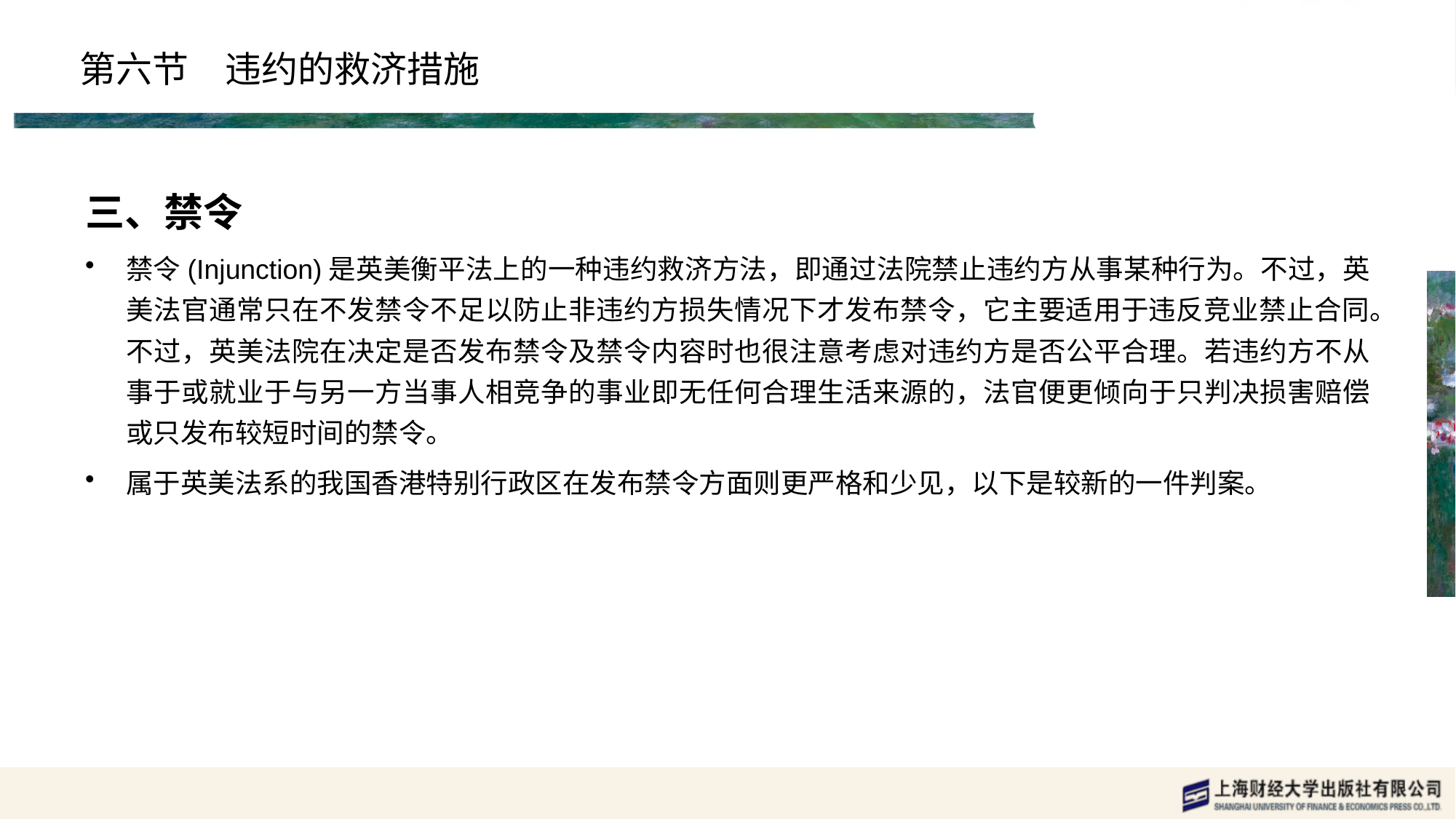

# 第六节　违约的救济措施
三、禁令
禁令(Injunction)是英美衡平法上的一种违约救济方法，即通过法院禁止违约方从事某种行为。不过，英美法官通常只在不发禁令不足以防止非违约方损失情况下才发布禁令，它主要适用于违反竞业禁止合同。不过，英美法院在决定是否发布禁令及禁令内容时也很注意考虑对违约方是否公平合理。若违约方不从事于或就业于与另一方当事人相竞争的事业即无任何合理生活来源的，法官便更倾向于只判决损害赔偿或只发布较短时间的禁令。
属于英美法系的我国香港特别行政区在发布禁令方面则更严格和少见，以下是较新的一件判案。